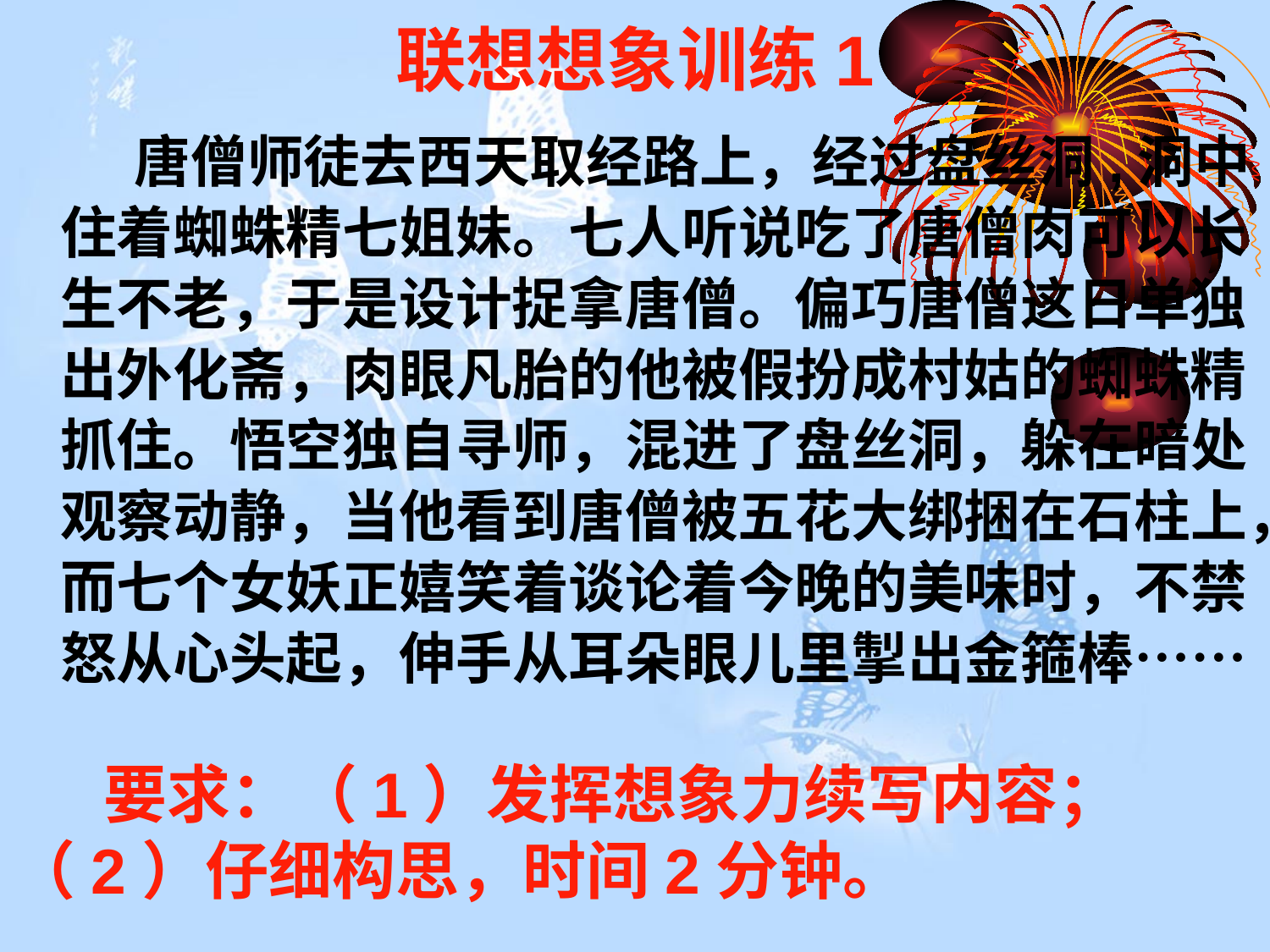

# 联想想象训练1
          唐僧师徒去西天取经路上，经过盘丝洞,洞中住着蜘蛛精七姐妹。七人听说吃了唐僧肉可以长生不老，于是设计捉拿唐僧。偏巧唐僧这日单独出外化斋，肉眼凡胎的他被假扮成村姑的蜘蛛精抓住。悟空独自寻师，混进了盘丝洞，躲在暗处观察动静，当他看到唐僧被五花大绑捆在石柱上，而七个女妖正嬉笑着谈论着今晚的美味时，不禁怒从心头起，伸手从耳朵眼儿里掣出金箍棒……
      要求：（1）发挥想象力续写内容；（2）仔细构思，时间2分钟。